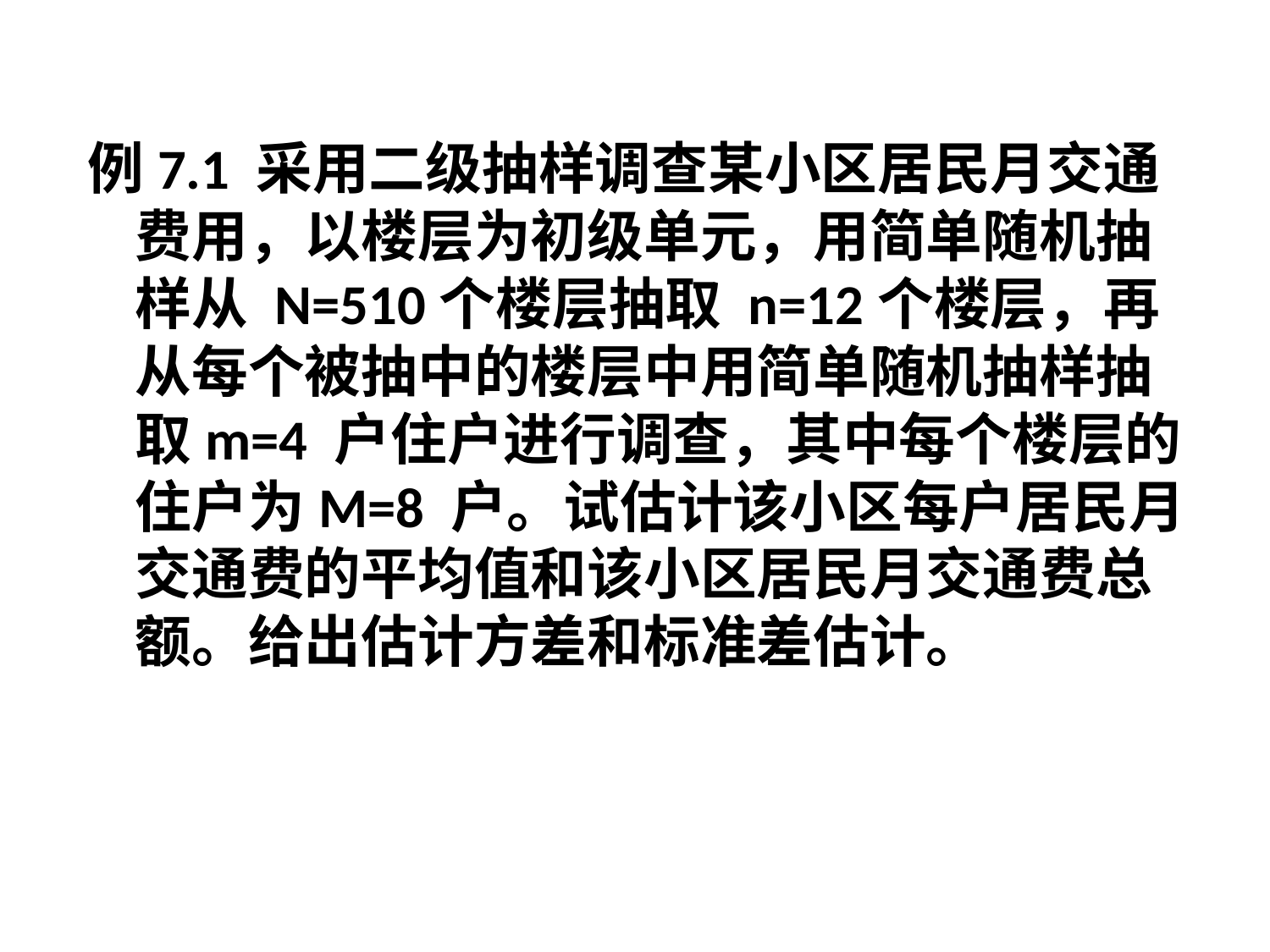

例7.1 采用二级抽样调查某小区居民月交通费用，以楼层为初级单元，用简单随机抽样从 N=510个楼层抽取 n=12个楼层，再从每个被抽中的楼层中用简单随机抽样抽取m=4 户住户进行调查，其中每个楼层的住户为M=8 户。试估计该小区每户居民月交通费的平均值和该小区居民月交通费总额。给出估计方差和标准差估计。